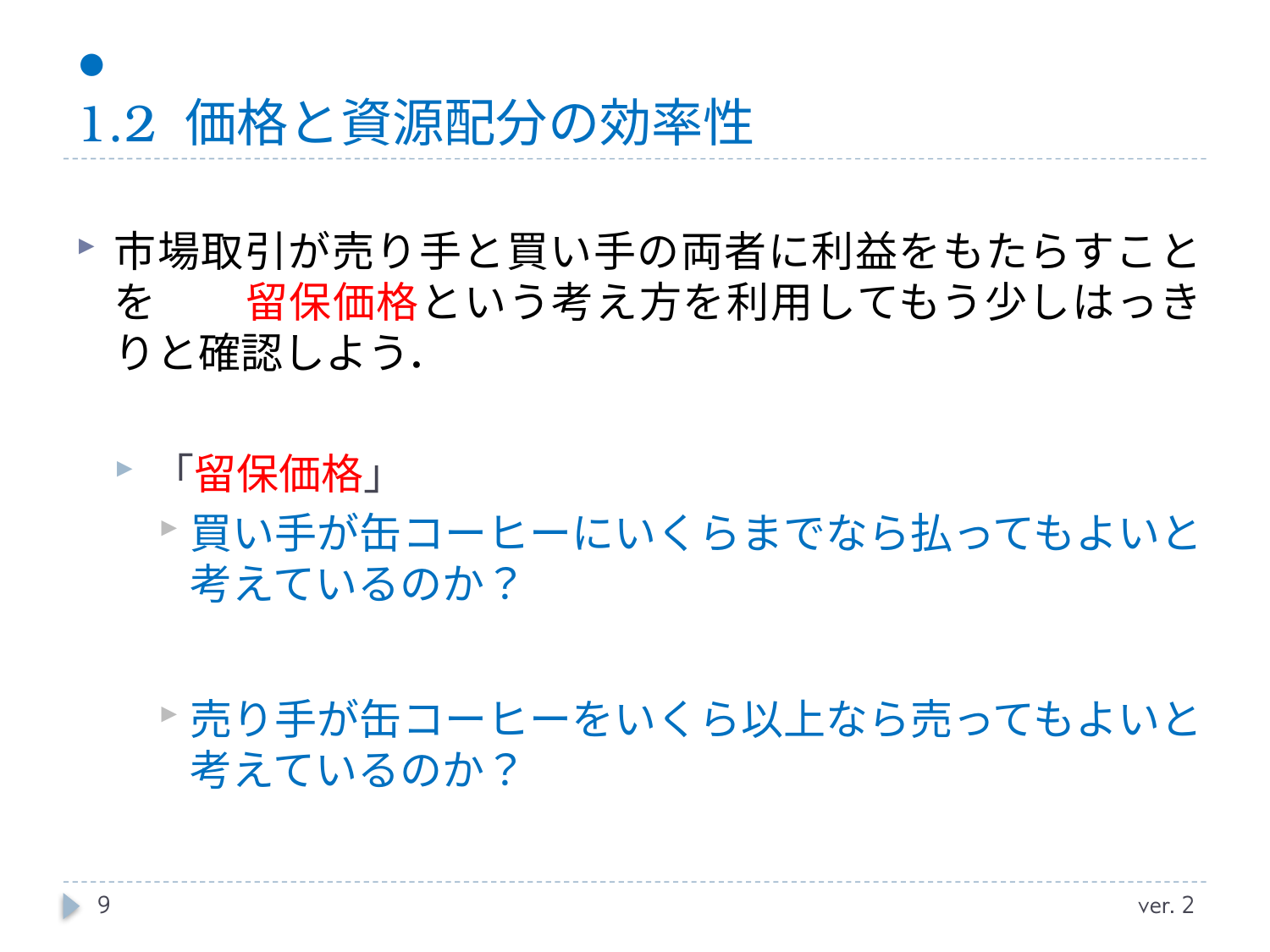

# ● 1.2 価格と資源配分の効率性
市場取引が売り手と買い手の両者に利益をもたらすことを　　留保価格という考え方を利用してもう少しはっきりと確認しよう．

「留保価格」
買い手が缶コーヒーにいくらまでなら払ってもよいと考えているのか？

売り手が缶コーヒーをいくら以上なら売ってもよいと考えているのか？
9
ver. 2